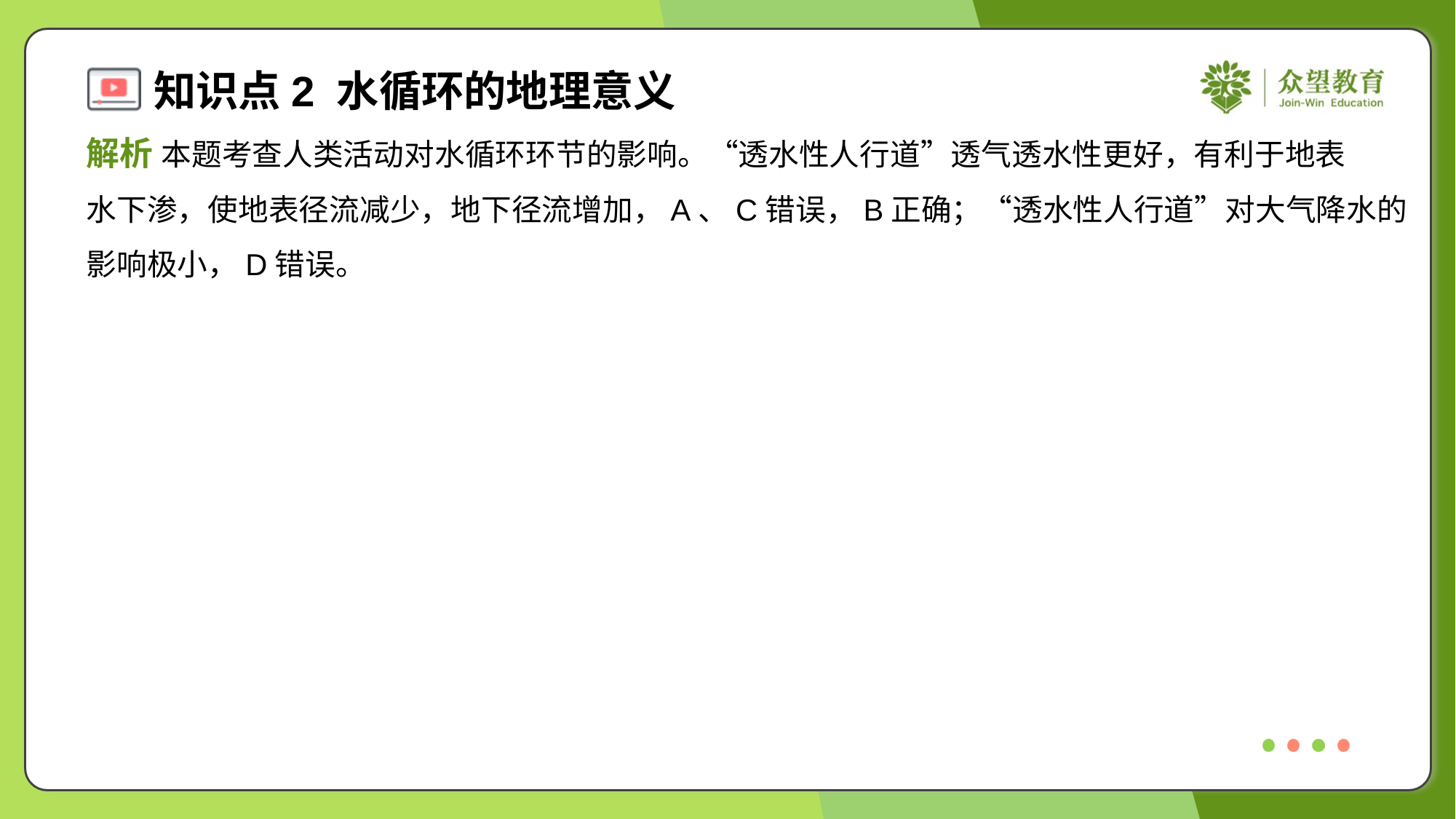

解析 本题考查人类活动对水循环环节的影响。“透水性人行道”透气透水性更好，有利于地表
水下渗，使地表径流减少，地下径流增加，A、C错误，B正确；“透水性人行道”对大气降水的
影响极小，D错误。